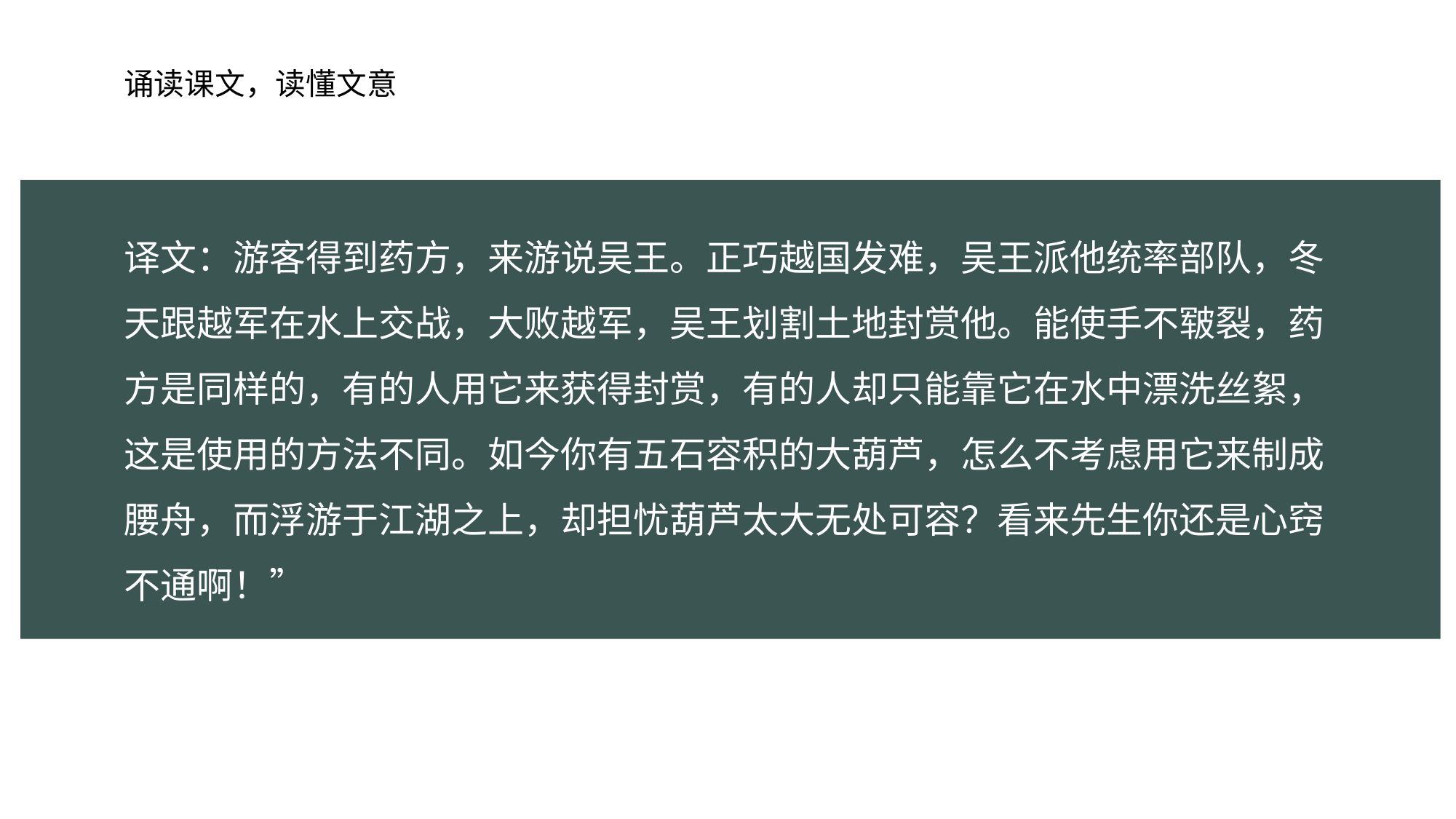

诵读课文，读懂文意

译文：游客得到药方，来游说吴王。正巧越国发难，吴王派他统率部队，冬天跟越军在水上交战，大败越军，吴王划割土地封赏他。能使手不皲裂，药方是同样的，有的人用它来获得封赏，有的人却只能靠它在水中漂洗丝絮，这是使用的方法不同。如今你有五石容积的大葫芦，怎么不考虑用它来制成腰舟，而浮游于江湖之上，却担忧葫芦太大无处可容？看来先生你还是心窍不通啊！”